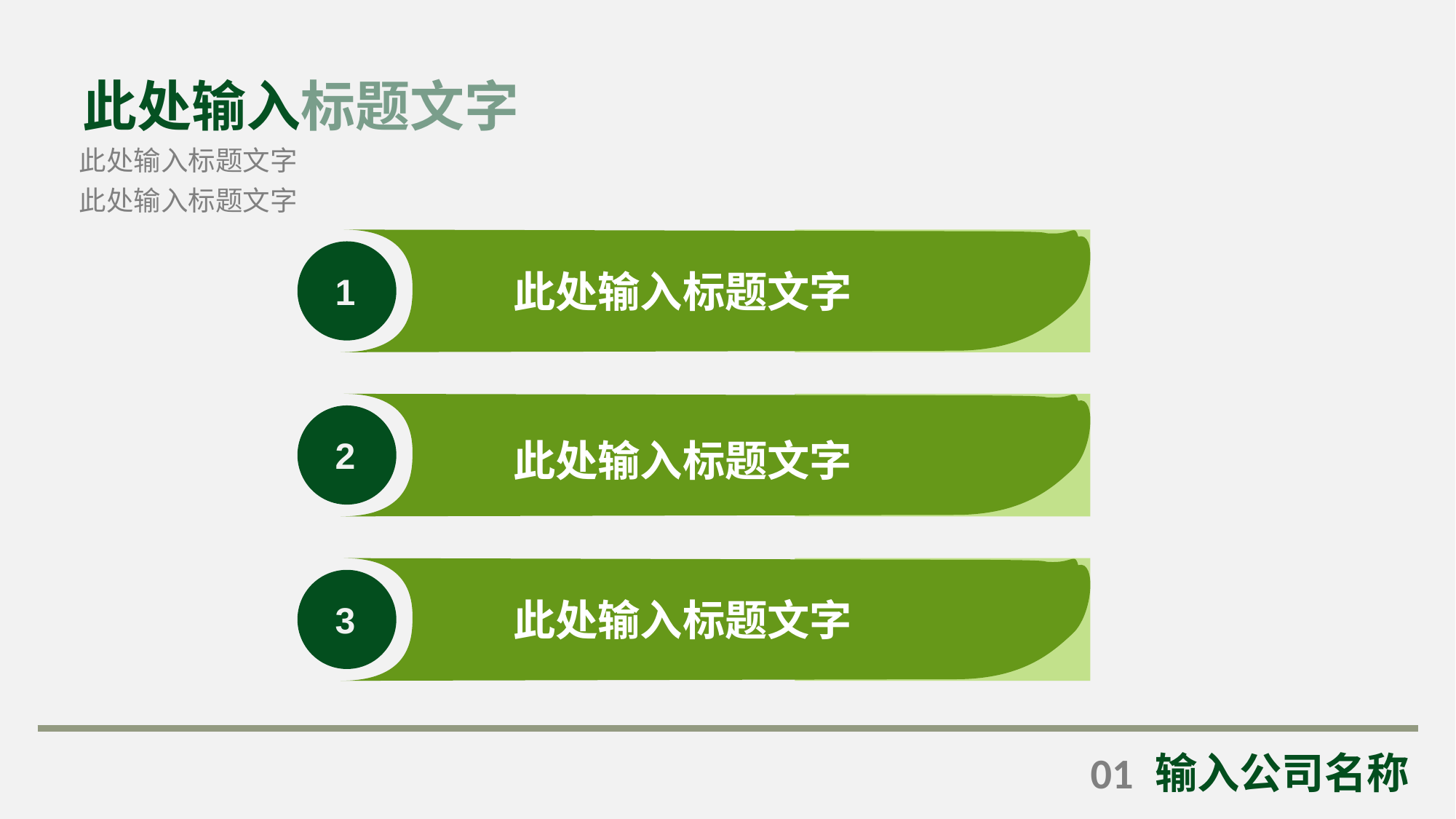

此处输入标题文字
此处输入标题文字
此处输入标题文字

此处输入标题文字
1

2
此处输入标题文字

此处输入标题文字
3
01
输入公司名称